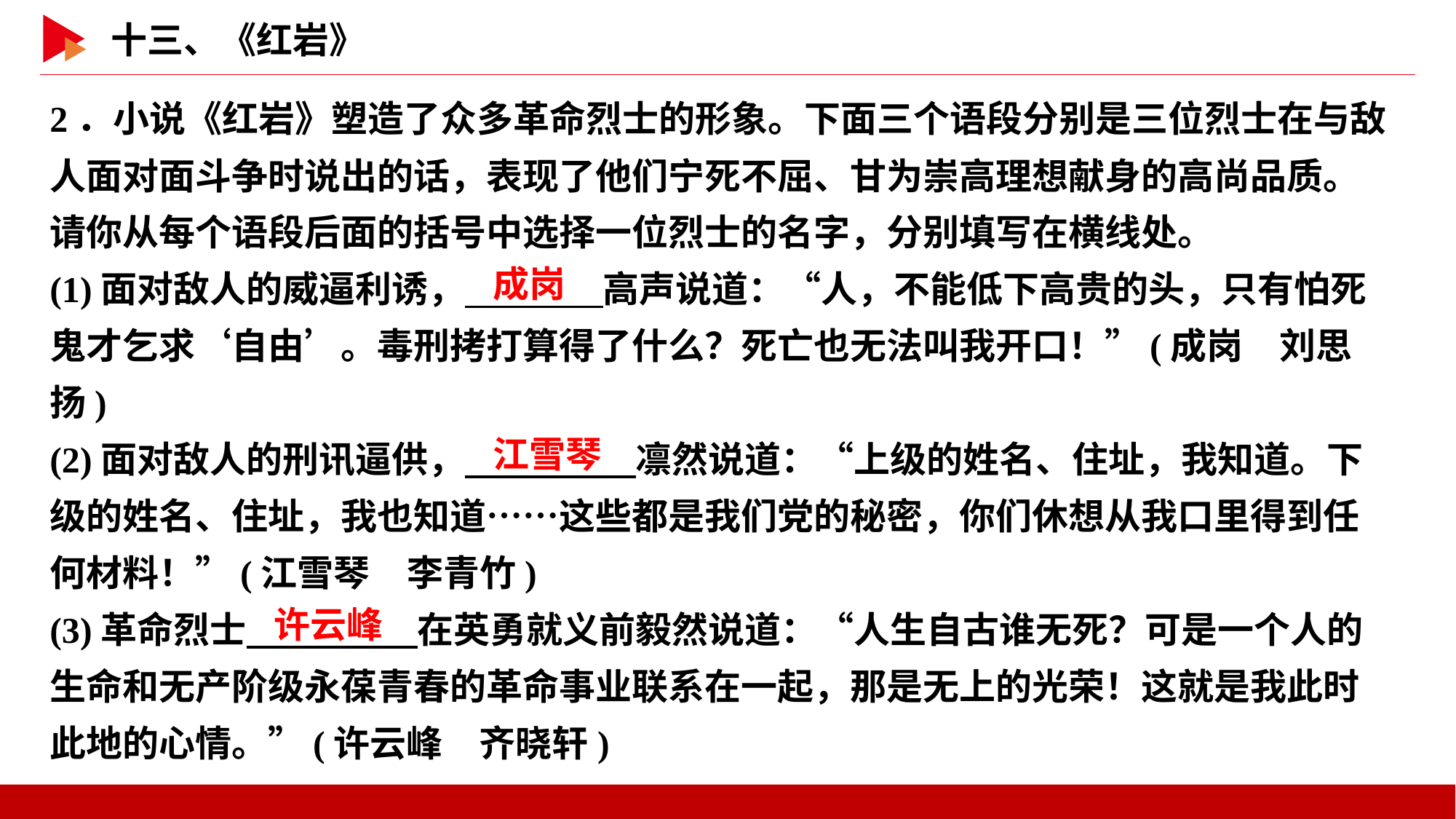

2．小说《红岩》塑造了众多革命烈士的形象。下面三个语段分别是三位烈士在与敌人面对面斗争时说出的话，表现了他们宁死不屈、甘为崇高理想献身的高尚品质。请你从每个语段后面的括号中选择一位烈士的名字，分别填写在横线处。
(1)面对敌人的威逼利诱，　        　高声说道：“人，不能低下高贵的头，只有怕死鬼才乞求‘自由’。毒刑拷打算得了什么？死亡也无法叫我开口！”(成岗　刘思扬)
(2)面对敌人的刑讯逼供，　            　凛然说道：“上级的姓名、住址，我知道。下级的姓名、住址，我也知道……这些都是我们党的秘密，你们休想从我口里得到任何材料！”(江雪琴　李青竹)
(3)革命烈士　            　在英勇就义前毅然说道：“人生自古谁无死？可是一个人的生命和无产阶级永葆青春的革命事业联系在一起，那是无上的光荣！这就是我此时此地的心情。”(许云峰　齐晓轩)
成岗
江雪琴
许云峰